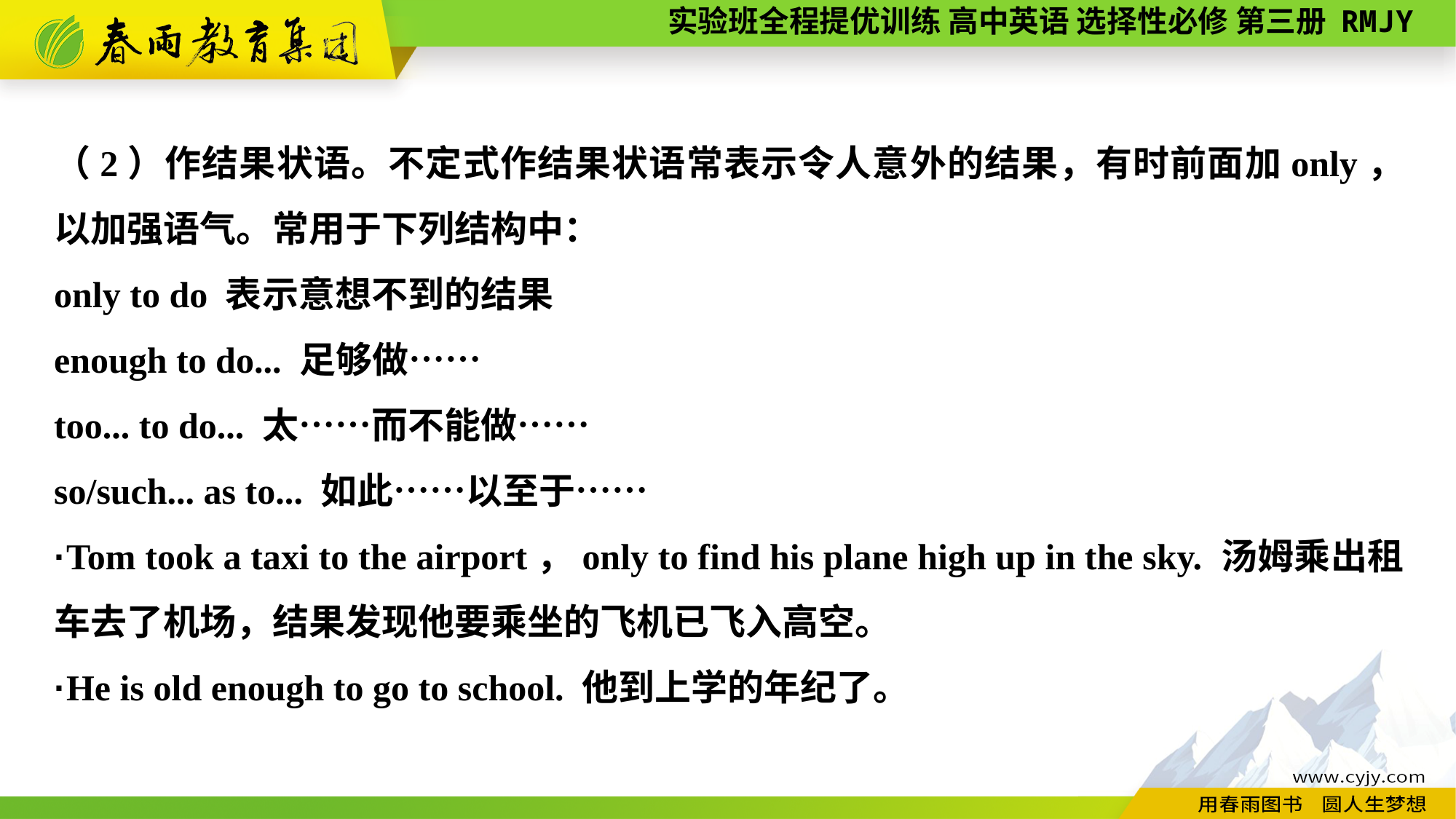

（2）作结果状语。不定式作结果状语常表示令人意外的结果，有时前面加only，以加强语气。常用于下列结构中：
only to do 表示意想不到的结果
enough to do... 足够做……
too... to do... 太……而不能做……
so/such... as to... 如此……以至于……
·Tom took a taxi to the airport，only to find his plane high up in the sky. 汤姆乘出租车去了机场，结果发现他要乘坐的飞机已飞入高空。
·He is old enough to go to school. 他到上学的年纪了。